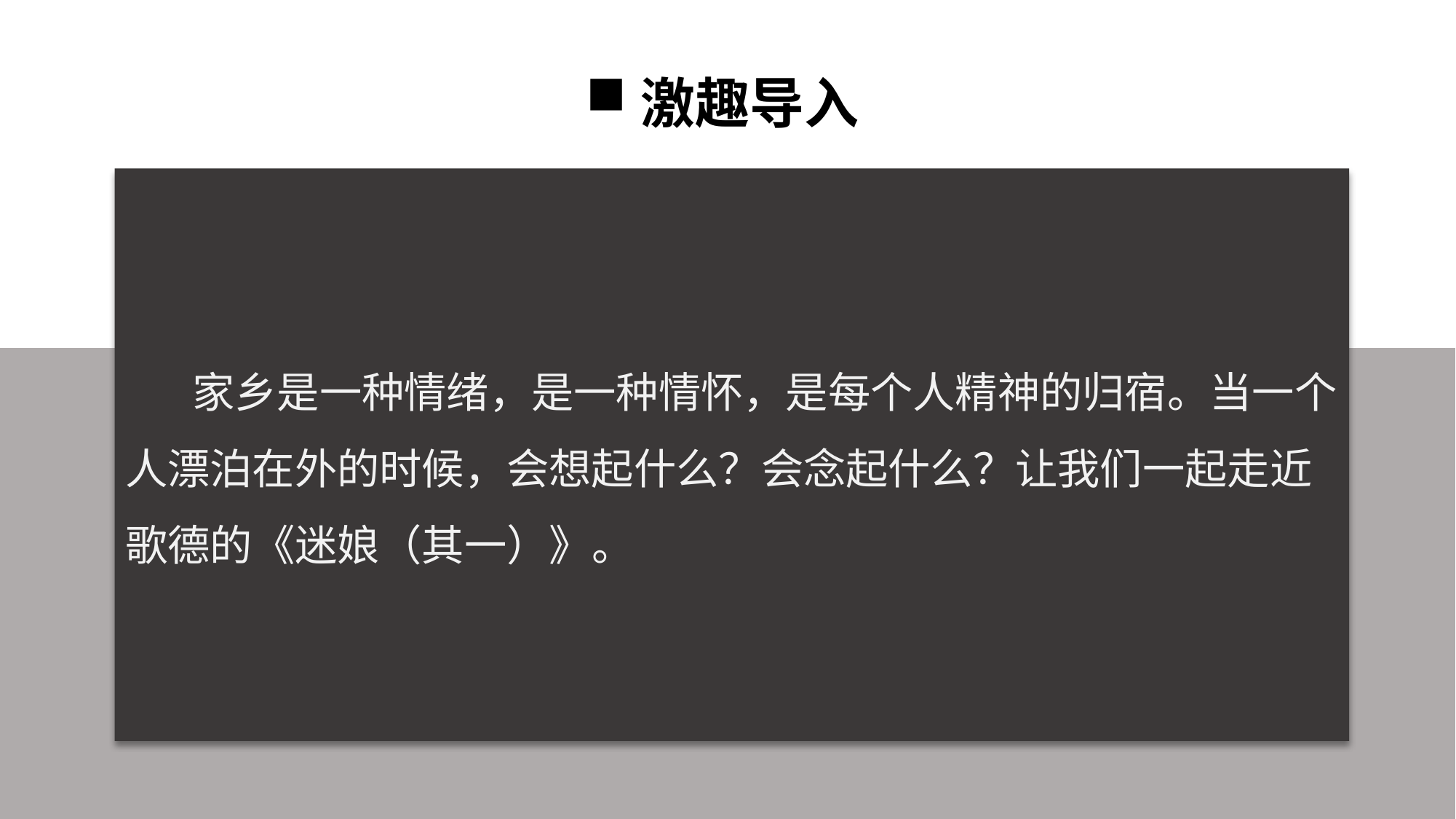

激趣导入
      家乡是一种情绪，是一种情怀，是每个人精神的归宿。当一个人漂泊在外的时候，会想起什么？会念起什么？让我们一起走近歌德的《迷娘（其一）》。